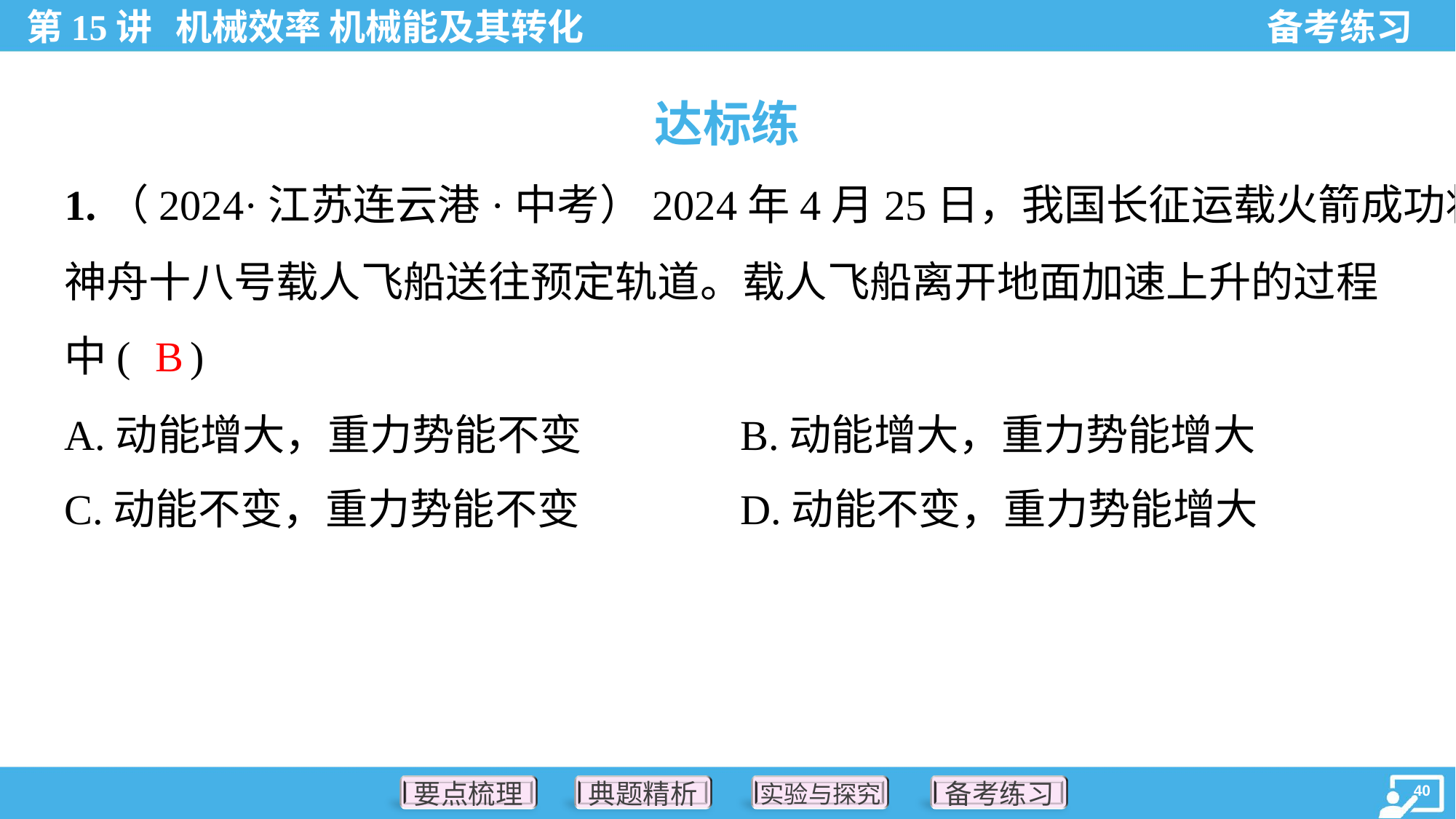

达标练
1.（2024·江苏连云港·中考）2024年4月25日，我国长征运载火箭成功将
神舟十八号载人飞船送往预定轨道。载人飞船离开地面加速上升的过程
中(     )
B
A.动能增大，重力势能不变	B.动能增大，重力势能增大
C.动能不变，重力势能不变	D.动能不变，重力势能增大